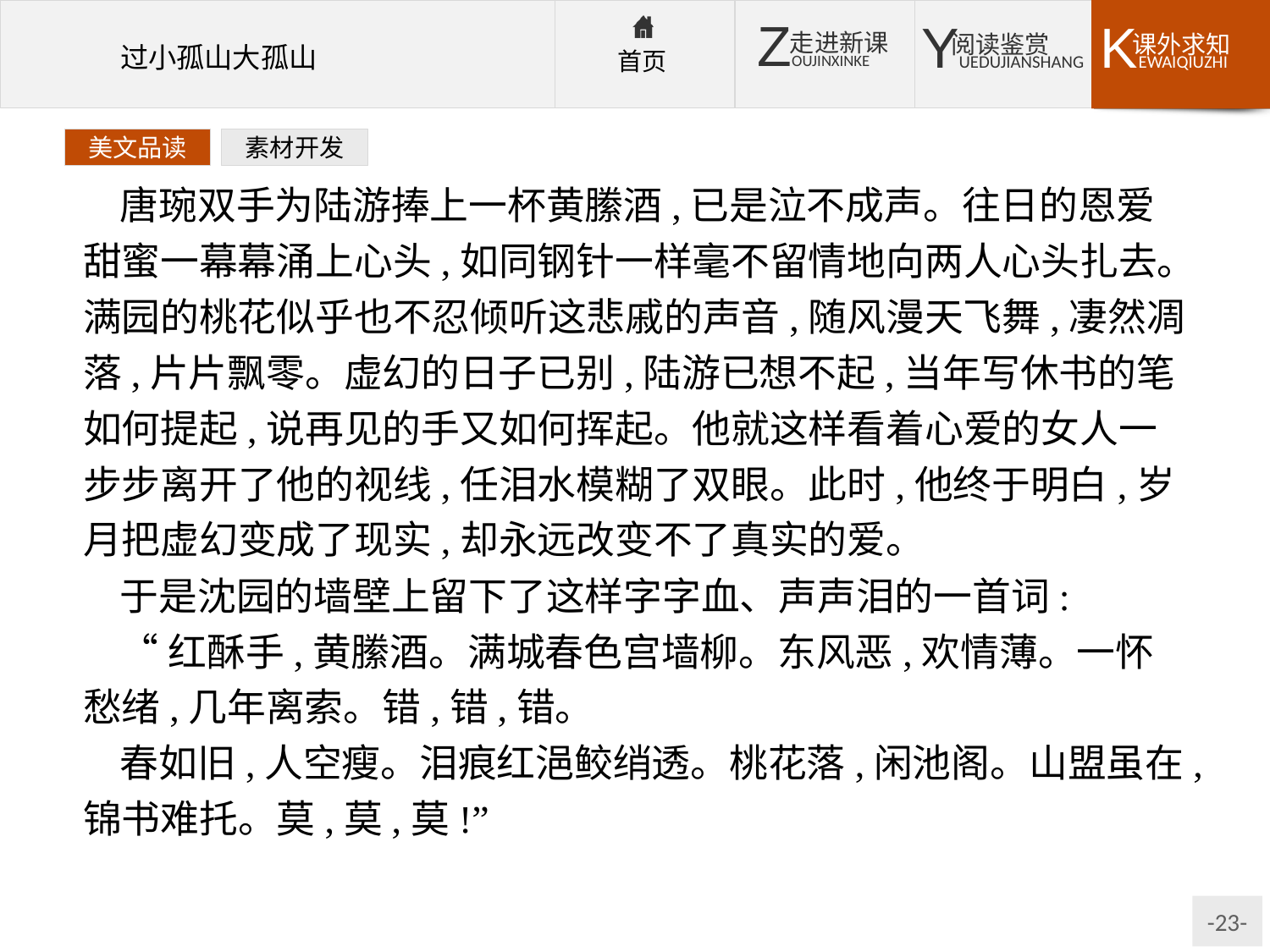

美文品读
素材开发
唐琬双手为陆游捧上一杯黄縢酒,已是泣不成声。往日的恩爱甜蜜一幕幕涌上心头,如同钢针一样毫不留情地向两人心头扎去。满园的桃花似乎也不忍倾听这悲戚的声音,随风漫天飞舞,凄然凋落,片片飘零。虚幻的日子已别,陆游已想不起,当年写休书的笔如何提起,说再见的手又如何挥起。他就这样看着心爱的女人一步步离开了他的视线,任泪水模糊了双眼。此时,他终于明白,岁月把虚幻变成了现实,却永远改变不了真实的爱。
于是沈园的墙壁上留下了这样字字血、声声泪的一首词:
“红酥手,黄縢酒。满城春色宫墙柳。东风恶,欢情薄。一怀愁绪,几年离索。错,错,错。
春如旧,人空瘦。泪痕红浥鲛绡透。桃花落,闲池阁。山盟虽在,锦书难托。莫,莫,莫!”